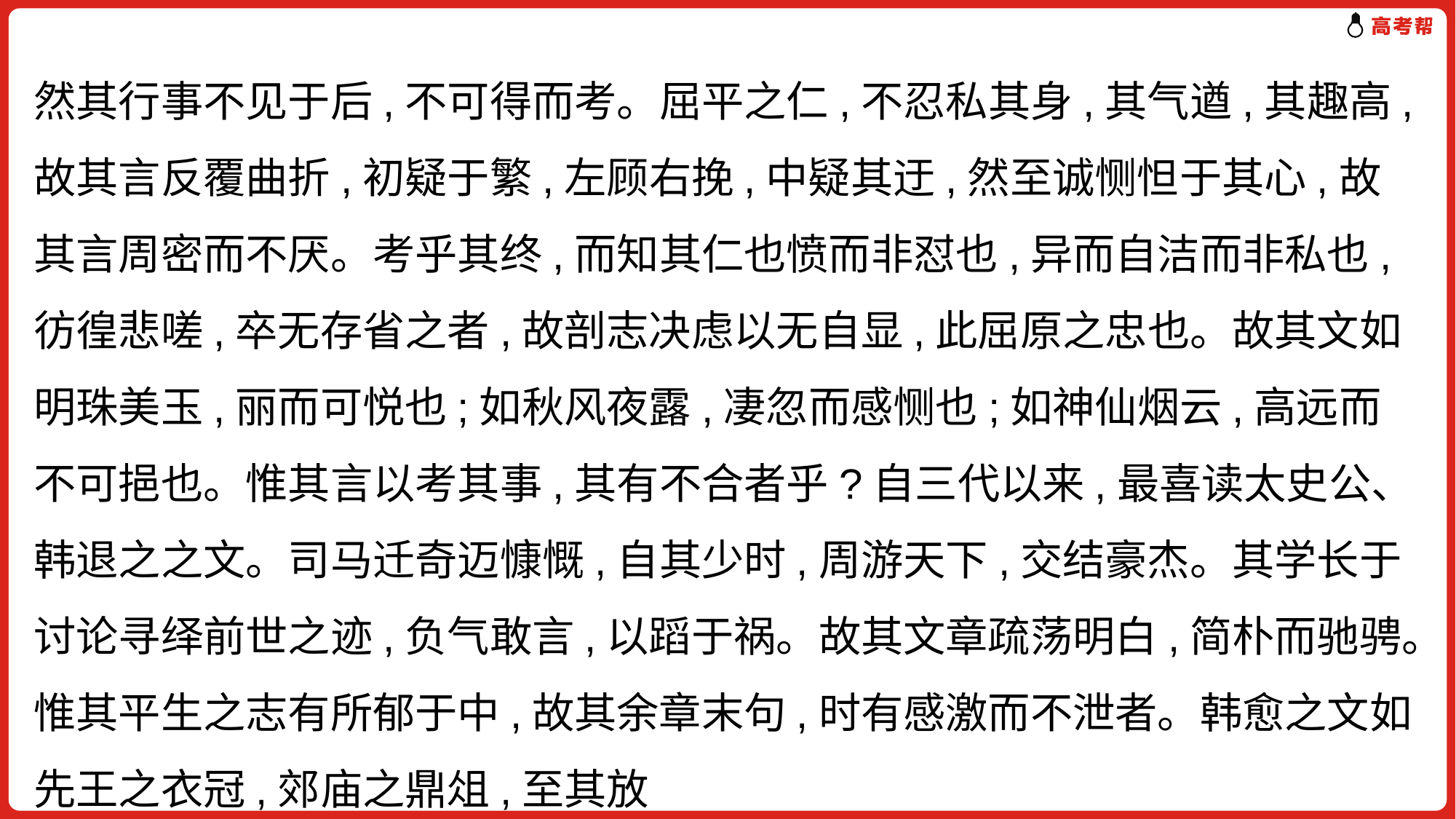

然其行事不见于后,不可得而考。屈平之仁,不忍私其身,其气遒,其趣高,故其言反覆曲折,初疑于繁,左顾右挽,中疑其迂,然至诚恻怛于其心,故其言周密而不厌。考乎其终,而知其仁也愤而非怼也,异而自洁而非私也,彷徨悲嗟,卒无存省之者,故剖志决虑以无自显,此屈原之忠也。故其文如明珠美玉,丽而可悦也;如秋风夜露,凄忽而感恻也;如神仙烟云,高远而不可挹也。惟其言以考其事,其有不合者乎?自三代以来,最喜读太史公、韩退之之文。司马迁奇迈慷慨,自其少时,周游天下,交结豪杰。其学长于讨论寻绎前世之迹,负气敢言,以蹈于祸。故其文章疏荡明白,简朴而驰骋。惟其平生之志有所郁于中,故其余章末句,时有感激而不泄者。韩愈之文如先王之衣冠,郊庙之鼎俎,至其放